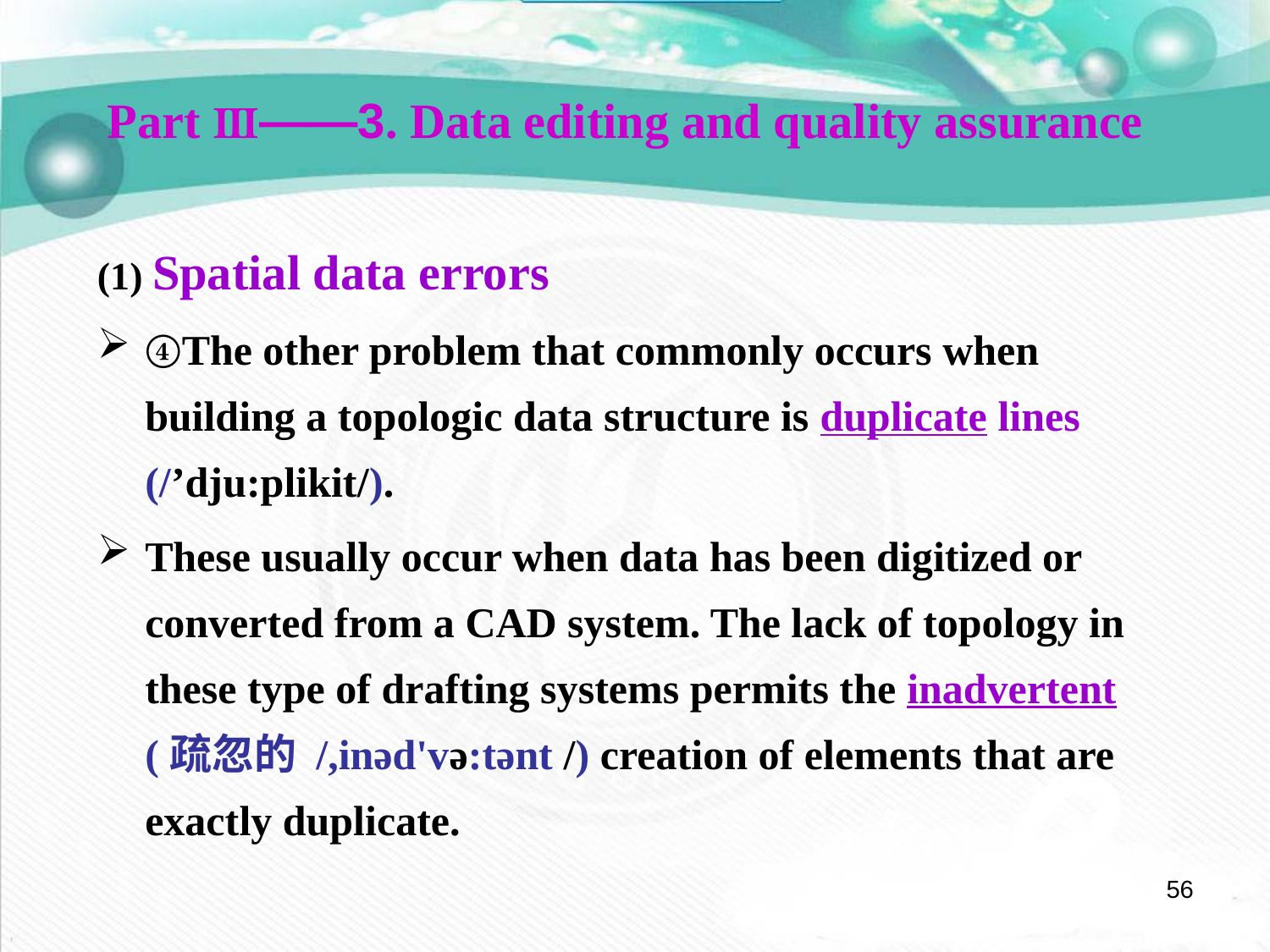

Part Ⅲ——3. Data editing and quality assurance
(1) Spatial data errors
④The other problem that commonly occurs when building a topologic data structure is duplicate lines (/’dju:plikit/).
These usually occur when data has been digitized or converted from a CAD system. The lack of topology in these type of drafting systems permits the inadvertent (疏忽的 /,inəd'və:tənt /) creation of elements that are exactly duplicate.
56